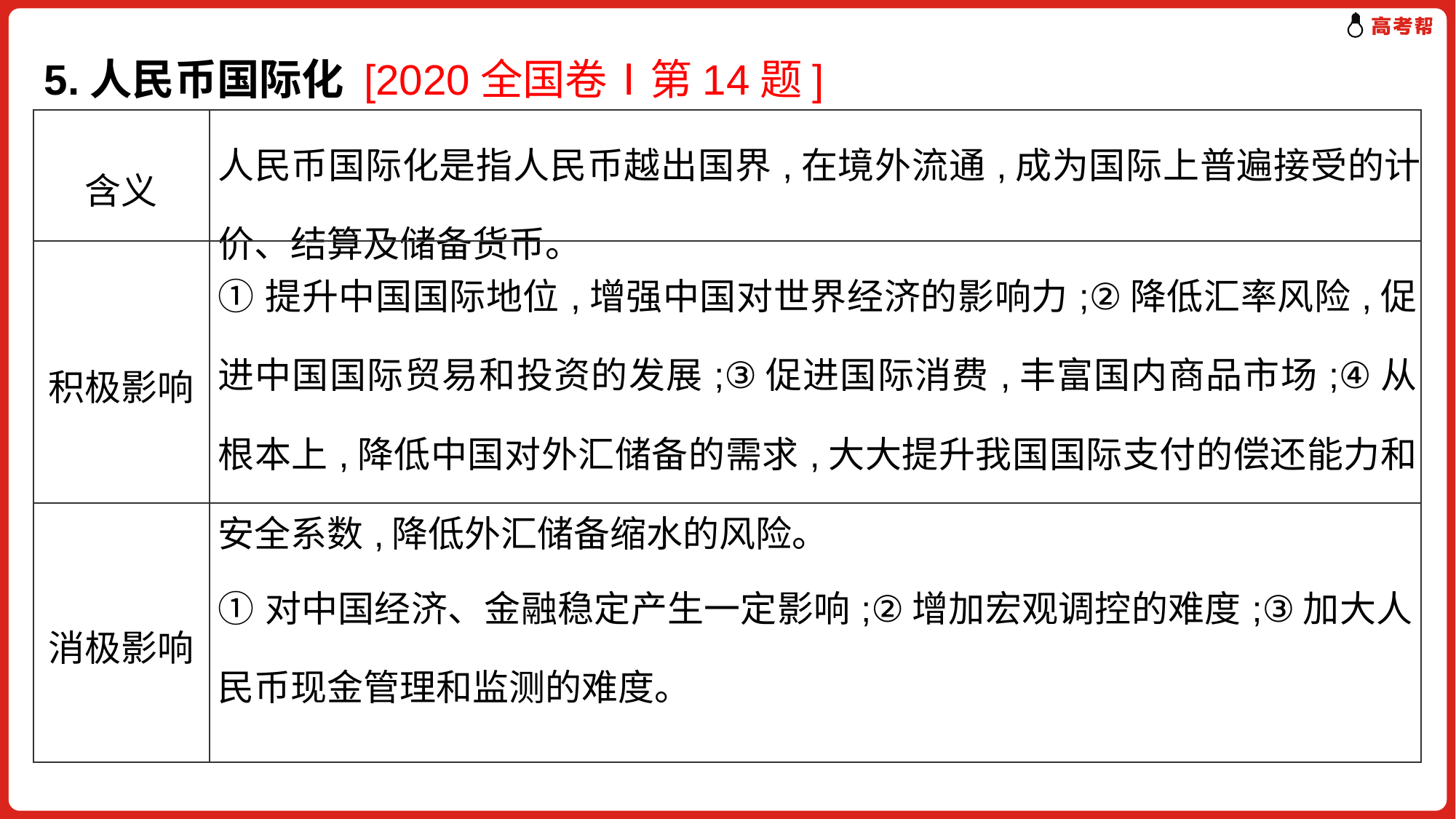

5.人民币国际化 [2020全国卷Ⅰ第14题]
| 含义 | 人民币国际化是指人民币越出国界,在境外流通,成为国际上普遍接受的计价、结算及储备货币。 |
| --- | --- |
| 积极影响 | ①提升中国国际地位,增强中国对世界经济的影响力;②降低汇率风险,促进中国国际贸易和投资的发展;③促进国际消费,丰富国内商品市场;④从根本上,降低中国对外汇储备的需求,大大提升我国国际支付的偿还能力和安全系数,降低外汇储备缩水的风险。 |
| 消极影响 | ①对中国经济、金融稳定产生一定影响;②增加宏观调控的难度;③加大人民币现金管理和监测的难度。 |